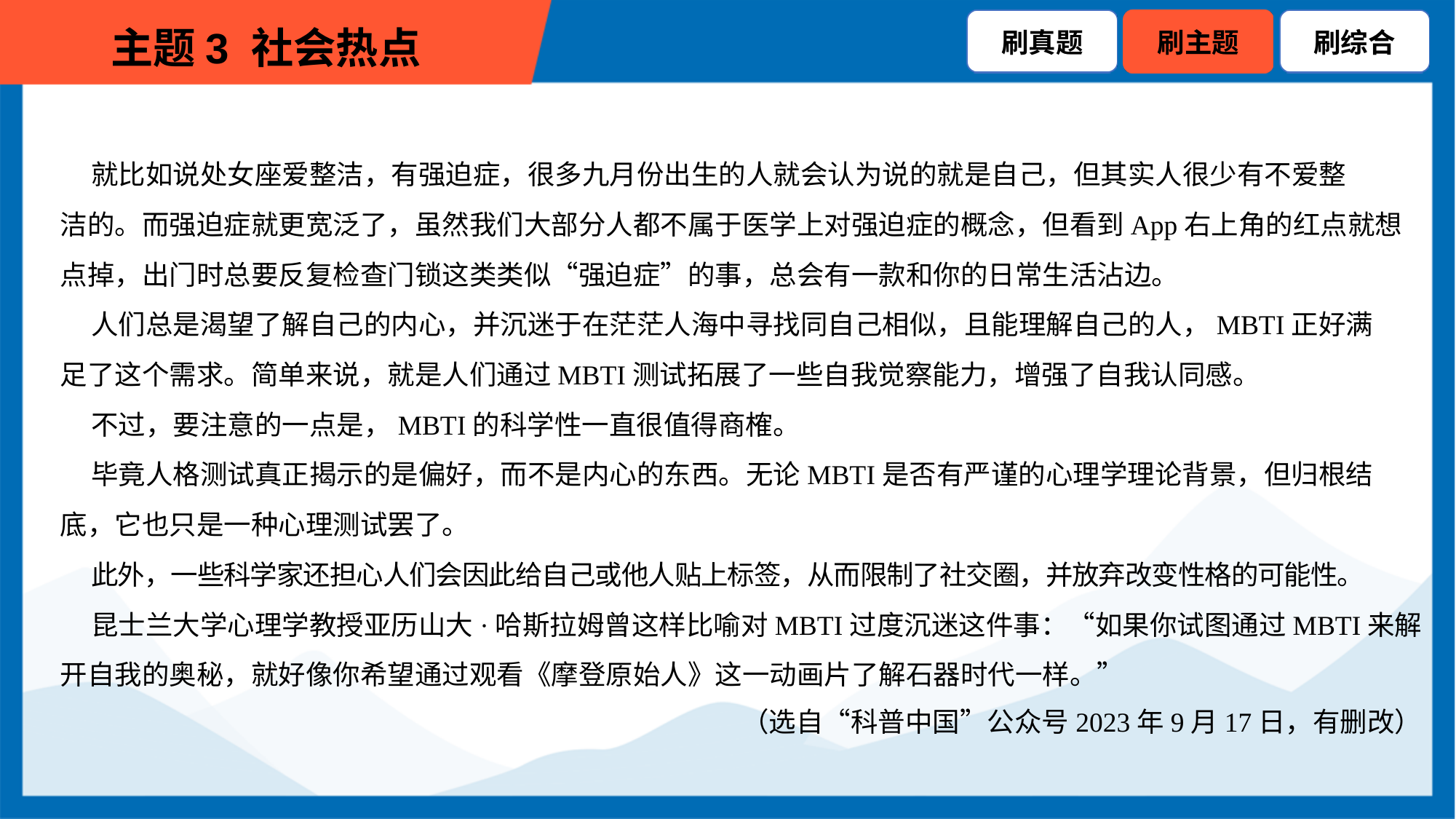

就比如说处女座爱整洁，有强迫症，很多九月份出生的人就会认为说的就是自己，但其实人很少有不爱整
洁的。而强迫症就更宽泛了，虽然我们大部分人都不属于医学上对强迫症的概念，但看到App右上角的红点就想
点掉，出门时总要反复检查门锁这类类似“强迫症”的事，总会有一款和你的日常生活沾边。
    人们总是渴望了解自己的内心，并沉迷于在茫茫人海中寻找同自己相似，且能理解自己的人，MBTI正好满
足了这个需求。简单来说，就是人们通过MBTI测试拓展了一些自我觉察能力，增强了自我认同感。
    不过，要注意的一点是，MBTI的科学性一直很值得商榷。
    毕竟人格测试真正揭示的是偏好，而不是内心的东西。无论MBTI是否有严谨的心理学理论背景，但归根结
底，它也只是一种心理测试罢了。
    此外，一些科学家还担心人们会因此给自己或他人贴上标签，从而限制了社交圈，并放弃改变性格的可能性。
    昆士兰大学心理学教授亚历山大·哈斯拉姆曾这样比喻对MBTI过度沉迷这件事：“如果你试图通过MBTI来解
开自我的奥秘，就好像你希望通过观看《摩登原始人》这一动画片了解石器时代一样。”
（选自“科普中国”公众号2023年9月17日，有删改）